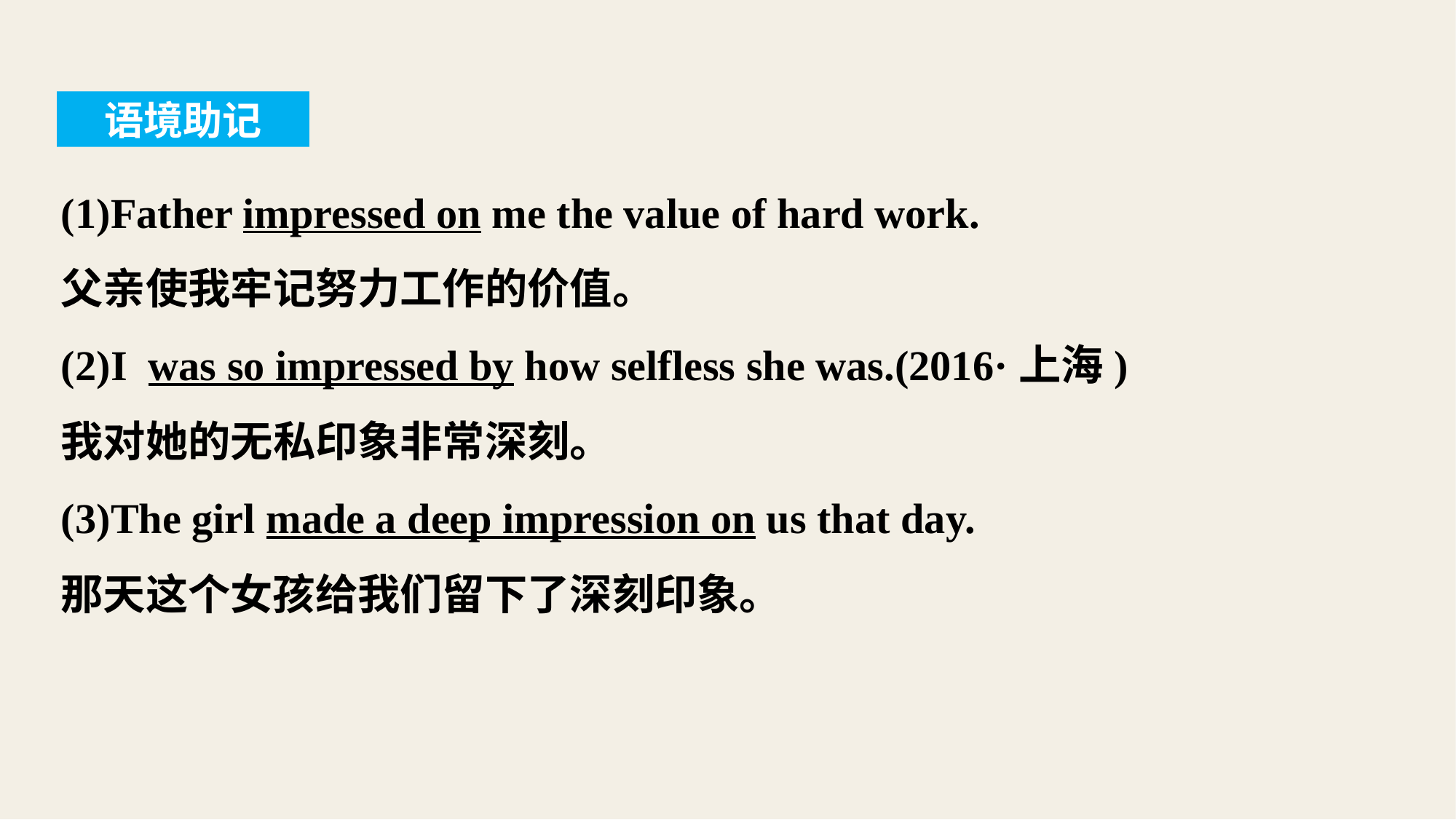

语境助记
(1)Father impressed on me the value of hard work.
父亲使我牢记努力工作的价值。
(2)I  was so impressed by how selfless she was.(2016·上海)
我对她的无私印象非常深刻。
(3)The girl made a deep impression on us that day.
那天这个女孩给我们留下了深刻印象。